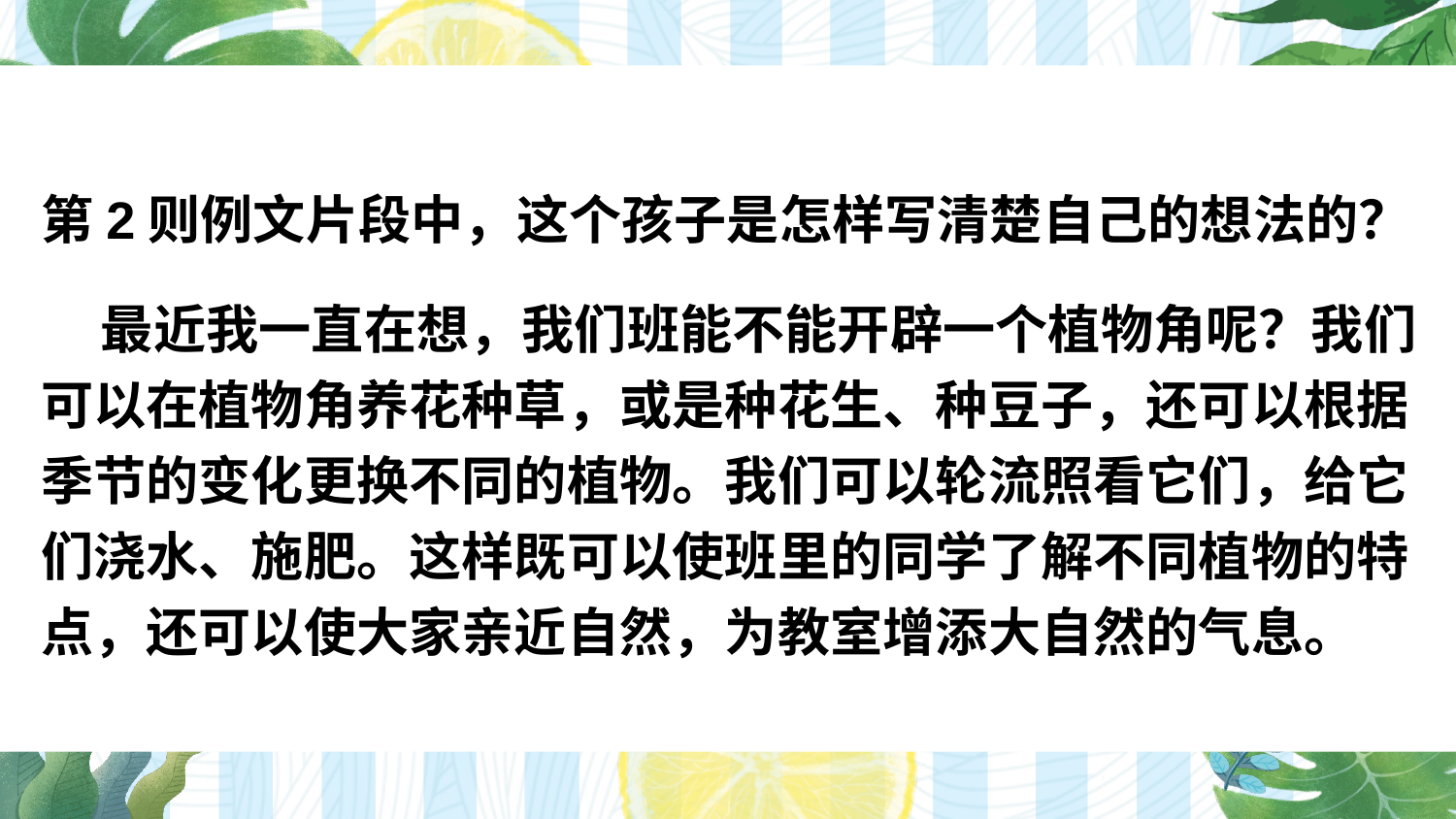

第2则例文片段中，这个孩子是怎样写清楚自己的想法的？
    最近我一直在想，我们班能不能开辟一个植物角呢？我们可以在植物角养花种草，或是种花生、种豆子，还可以根据季节的变化更换不同的植物。我们可以轮流照看它们，给它们浇水、施肥。这样既可以使班里的同学了解不同植物的特点，还可以使大家亲近自然，为教室增添大自然的气息。